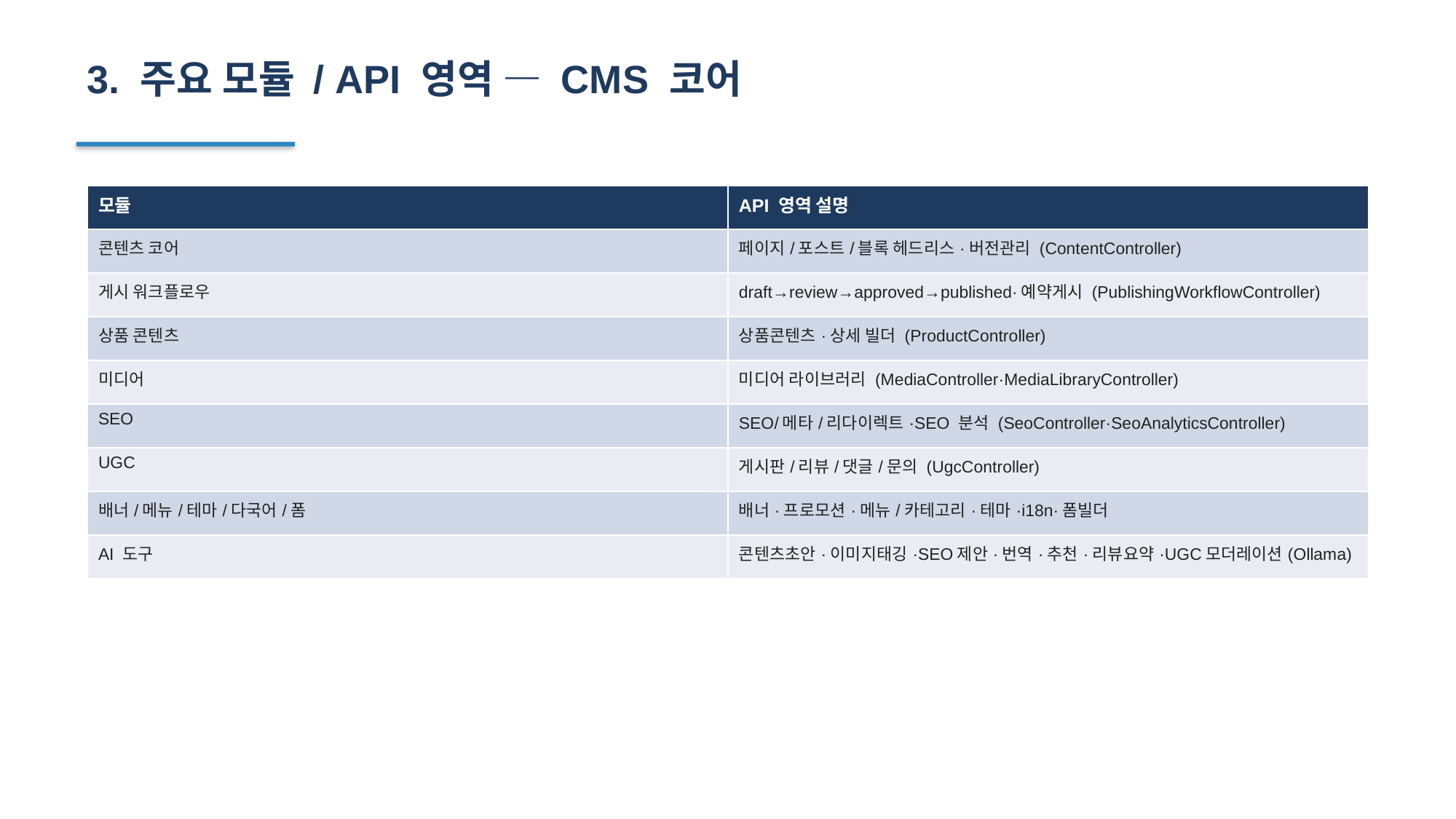

3. 주요 모듈 / API 영역 — CMS 코어

| 모듈 | API 영역 설명 |
| --- | --- |
| 콘텐츠 코어 | 페이지/포스트/블록 헤드리스·버전관리 (ContentController) |
| 게시 워크플로우 | draft→review→approved→published·예약게시 (PublishingWorkflowController) |
| 상품 콘텐츠 | 상품콘텐츠·상세 빌더 (ProductController) |
| 미디어 | 미디어 라이브러리 (MediaController·MediaLibraryController) |
| SEO | SEO/메타/리다이렉트·SEO 분석 (SeoController·SeoAnalyticsController) |
| UGC | 게시판/리뷰/댓글/문의 (UgcController) |
| 배너/메뉴/테마/다국어/폼 | 배너·프로모션·메뉴/카테고리·테마·i18n·폼빌더 |
| AI 도구 | 콘텐츠초안·이미지태깅·SEO제안·번역·추천·리뷰요약·UGC모더레이션(Ollama) |